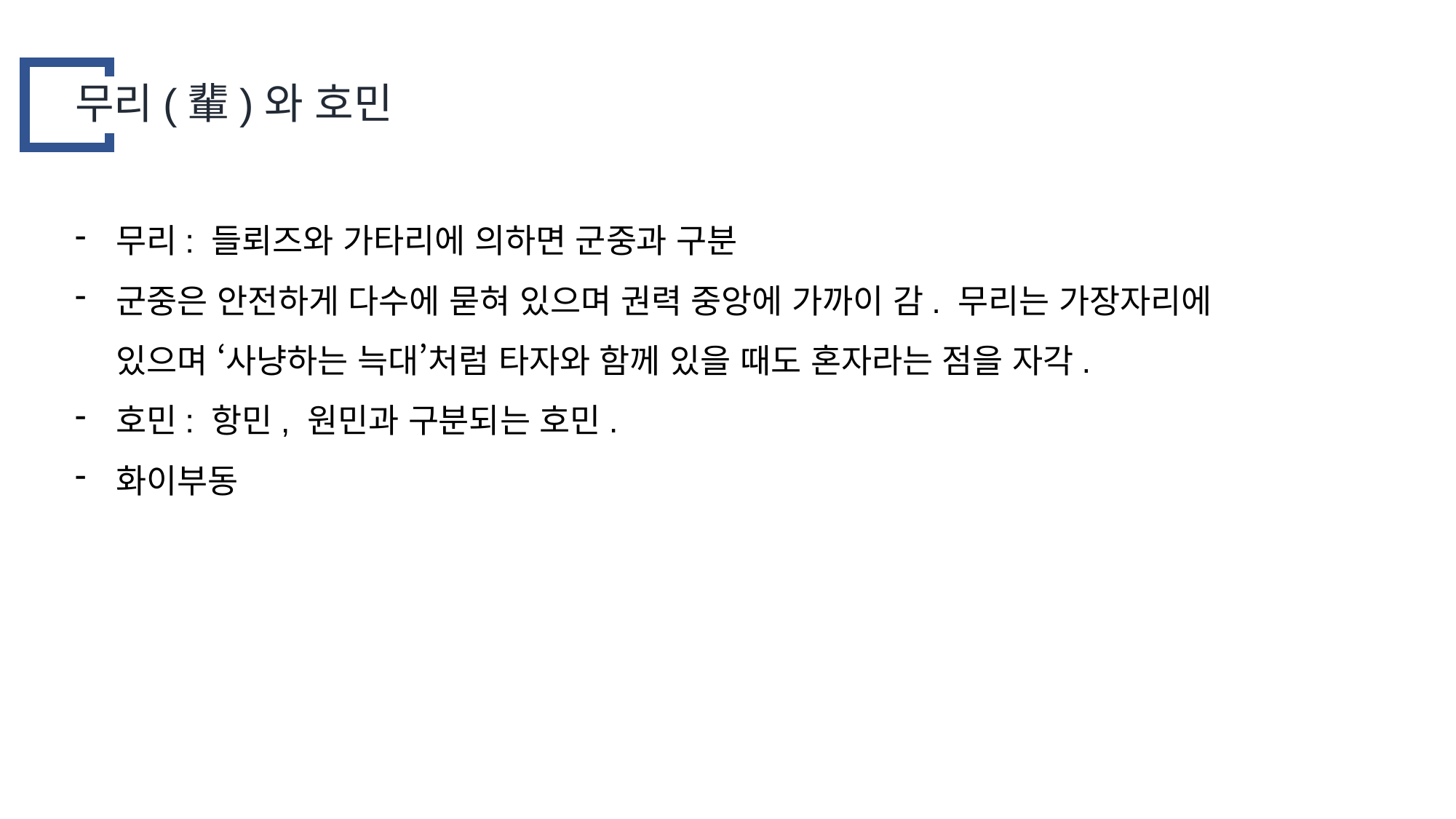

무리(輩)와 호민
무리: 들뢰즈와 가타리에 의하면 군중과 구분
군중은 안전하게 다수에 묻혀 있으며 권력 중앙에 가까이 감. 무리는 가장자리에 있으며 ‘사냥하는 늑대’처럼 타자와 함께 있을 때도 혼자라는 점을 자각.
호민: 항민, 원민과 구분되는 호민.
화이부동